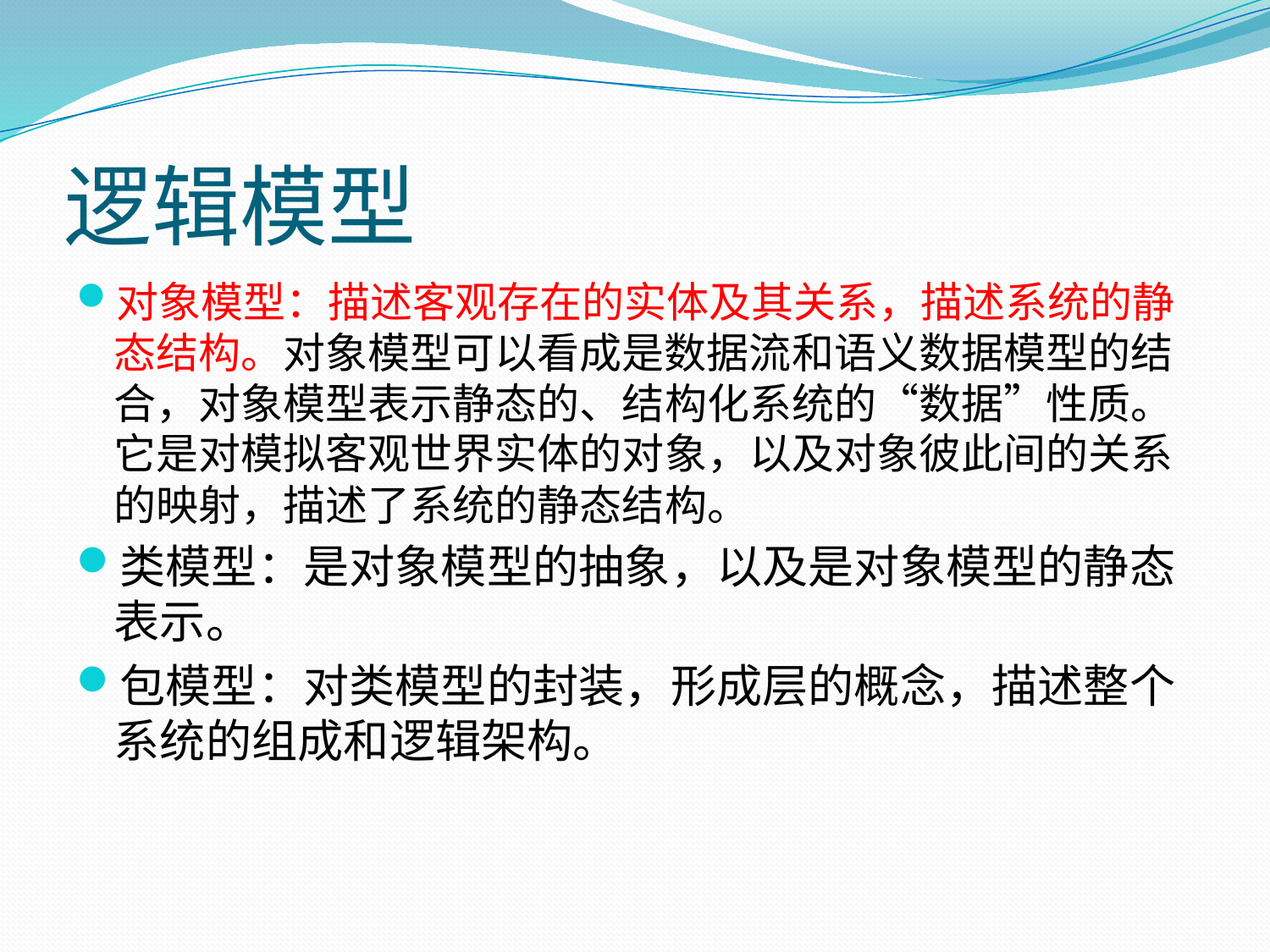

# 逻辑模型
对象模型：描述客观存在的实体及其关系，描述系统的静态结构。对象模型可以看成是数据流和语义数据模型的结合，对象模型表示静态的、结构化系统的“数据”性质。它是对模拟客观世界实体的对象，以及对象彼此间的关系的映射，描述了系统的静态结构。
类模型：是对象模型的抽象，以及是对象模型的静态表示。
包模型：对类模型的封装，形成层的概念，描述整个系统的组成和逻辑架构。